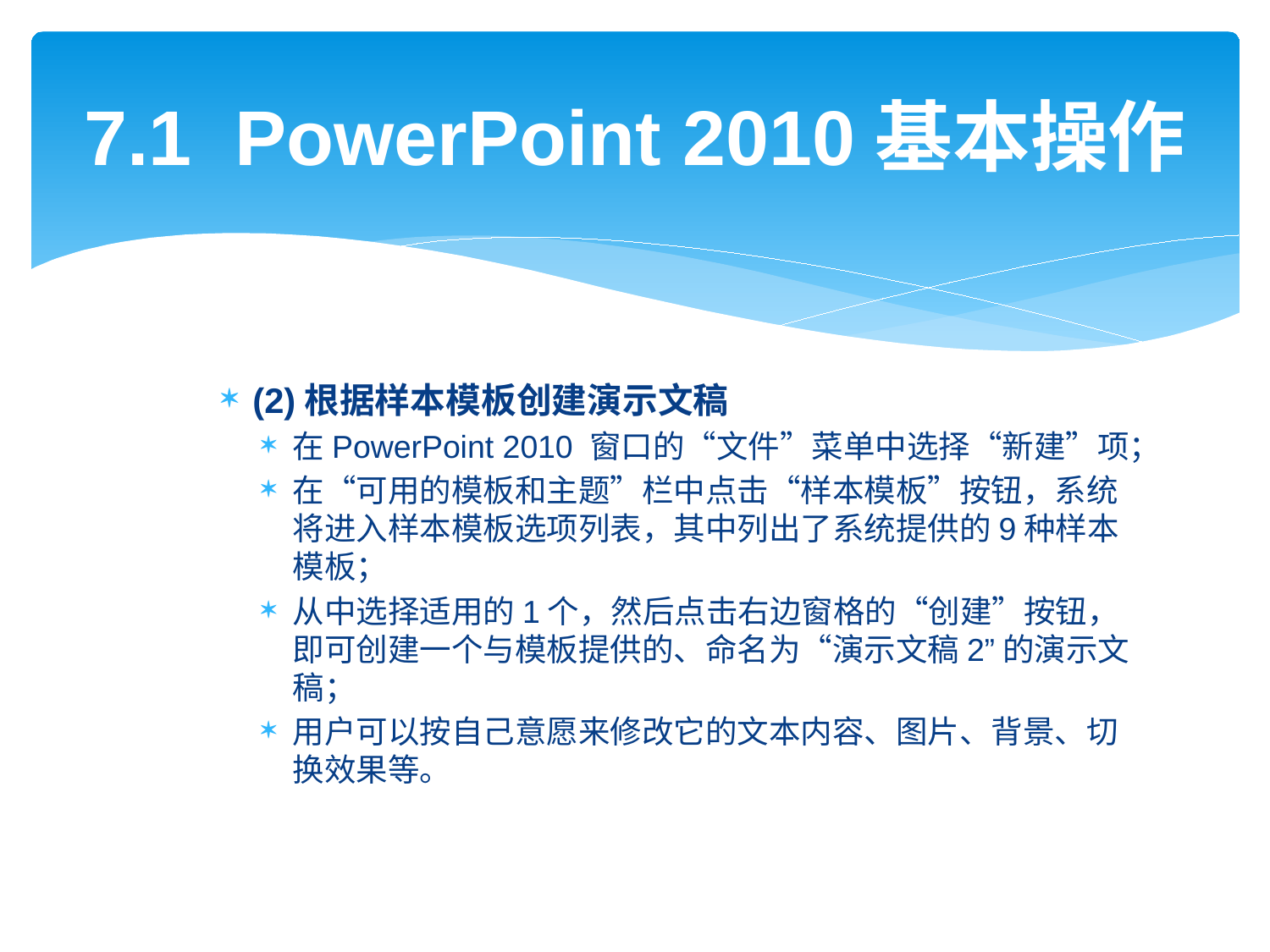

# 7.1  PowerPoint 2010基本操作
(2)根据样本模板创建演示文稿
在PowerPoint 2010 窗口的“文件”菜单中选择“新建”项；
在“可用的模板和主题”栏中点击“样本模板”按钮，系统将进入样本模板选项列表，其中列出了系统提供的9种样本模板；
从中选择适用的1个，然后点击右边窗格的“创建”按钮，即可创建一个与模板提供的、命名为“演示文稿2”的演示文稿；
用户可以按自己意愿来修改它的文本内容、图片、背景、切换效果等。